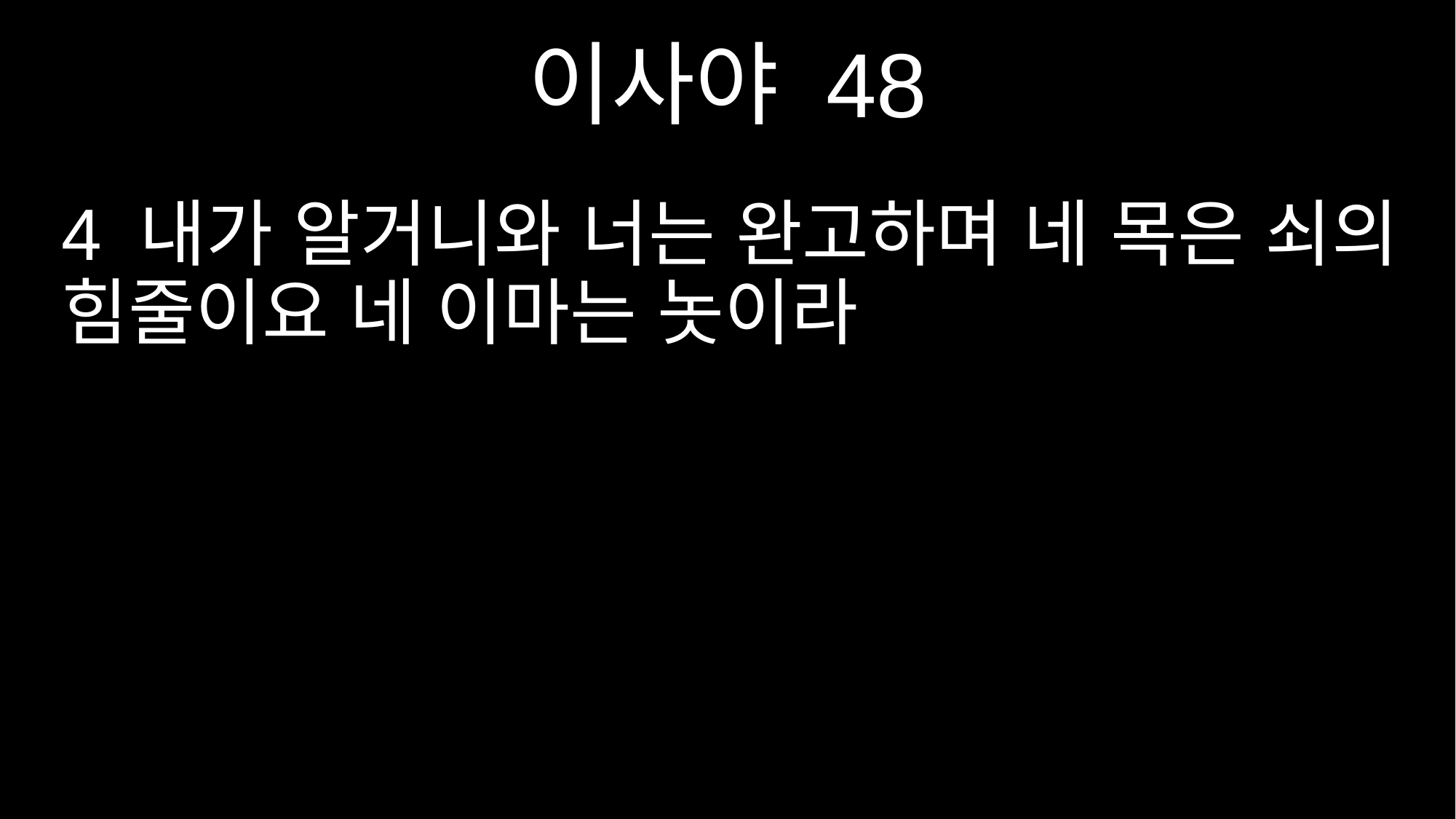

이사야 48
4 내가 알거니와 너는 완고하며 네 목은 쇠의 힘줄이요 네 이마는 놋이라